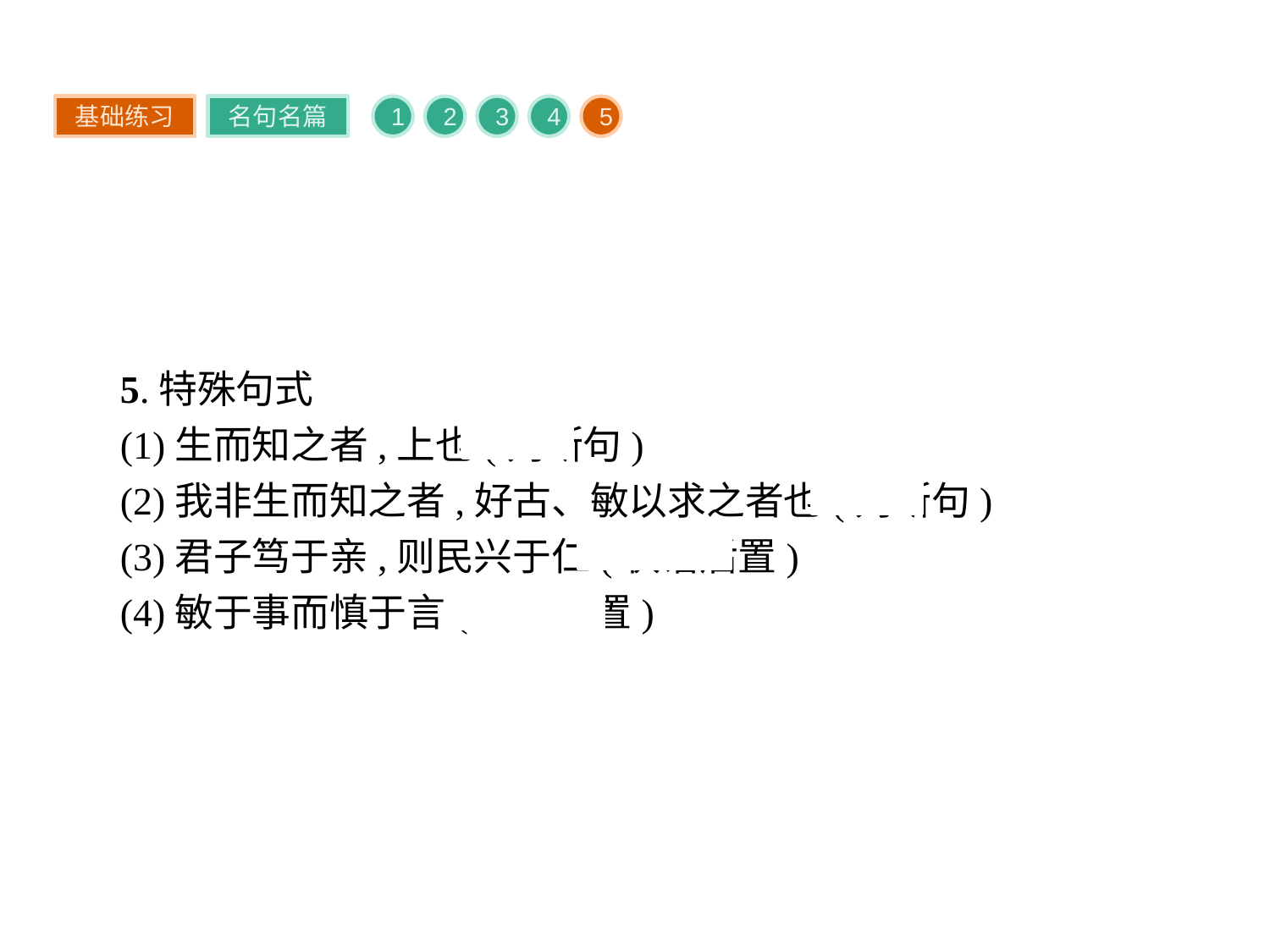

基础练习
名句名篇
1
2
3
4
5
5.特殊句式
(1)生而知之者,上也(判断句)
(2)我非生而知之者,好古、敏以求之者也(判断句)
(3)君子笃于亲,则民兴于仁(状语后置)
(4)敏于事而慎于言(状语后置)